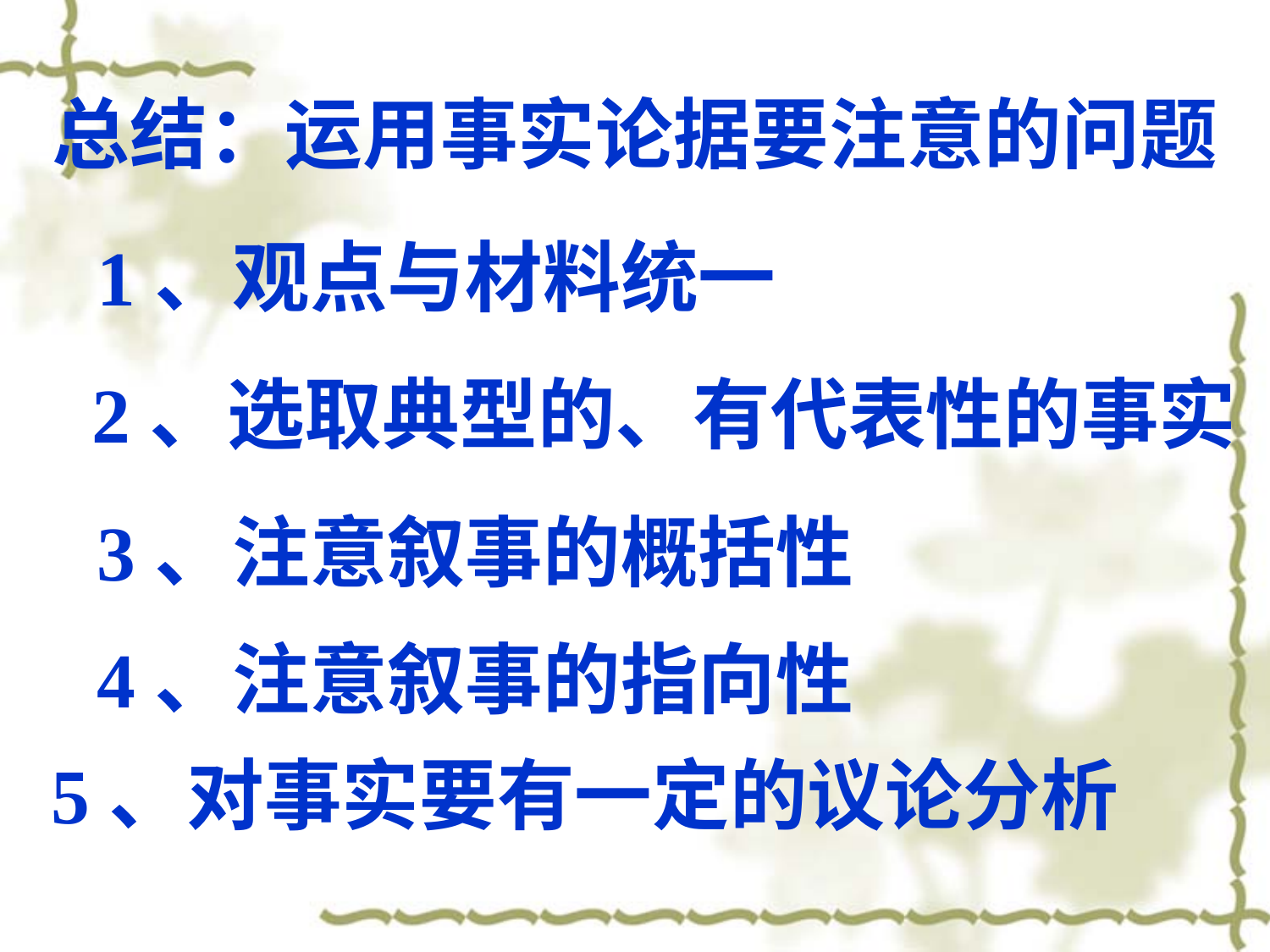

总结：运用事实论据要注意的问题
1、观点与材料统一
2、选取典型的、有代表性的事实
3、注意叙事的概括性
4、注意叙事的指向性
  5、对事实要有一定的议论分析